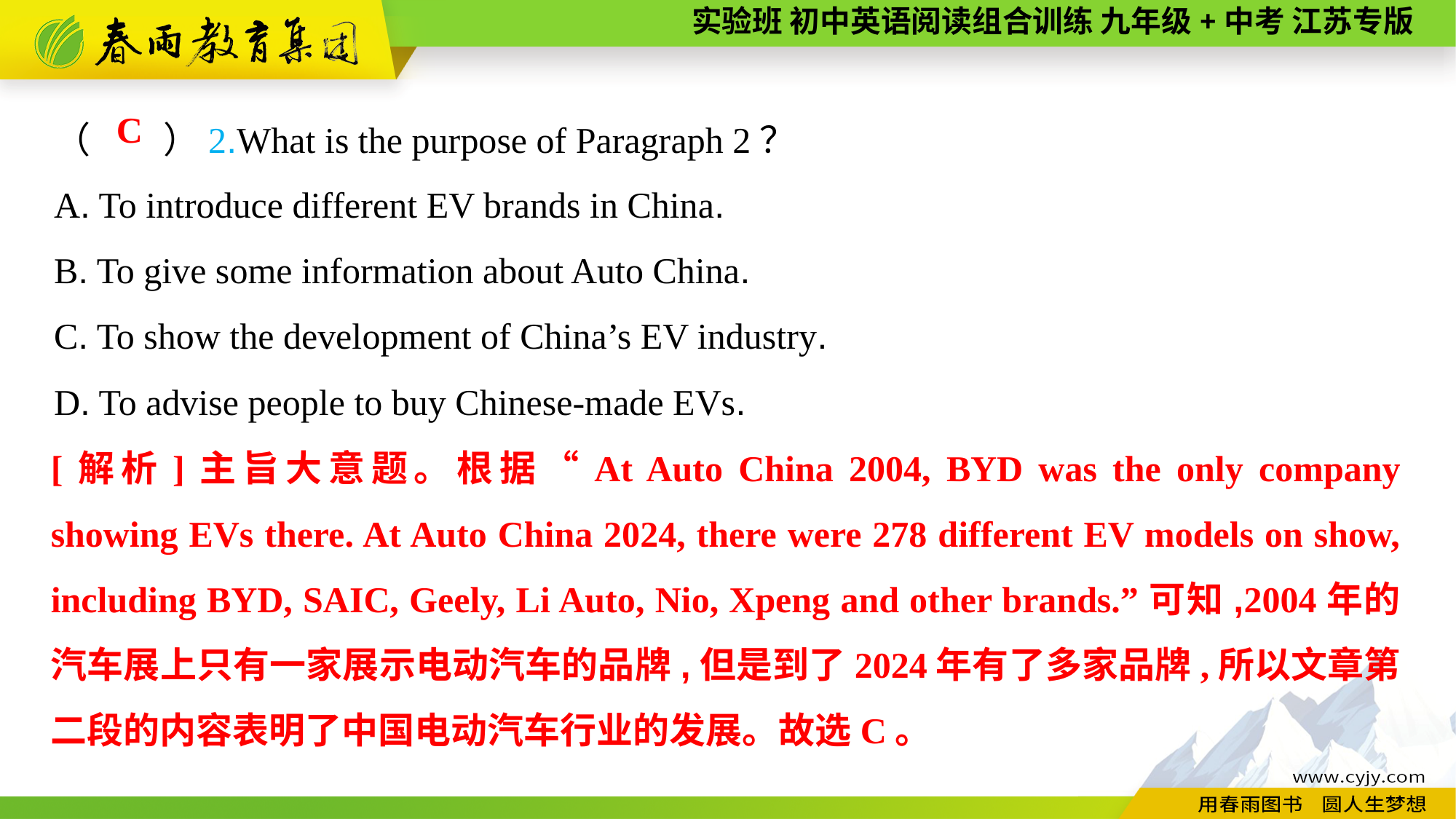

（　　）2.What is the purpose of Paragraph 2？
A. To introduce different EV brands in China.
B. To give some information about Auto China.
C. To show the development of China’s EV industry.
D. To advise people to buy Chinese-made EVs.
C
[解析]主旨大意题。根据“At Auto China 2004, BYD was the only company showing EVs there. At Auto China 2024, there were 278 different EV models on show, including BYD, SAIC, Geely, Li Auto, Nio, Xpeng and other brands.”可知,2004年的汽车展上只有一家展示电动汽车的品牌,但是到了2024年有了多家品牌,所以文章第二段的内容表明了中国电动汽车行业的发展。故选C。